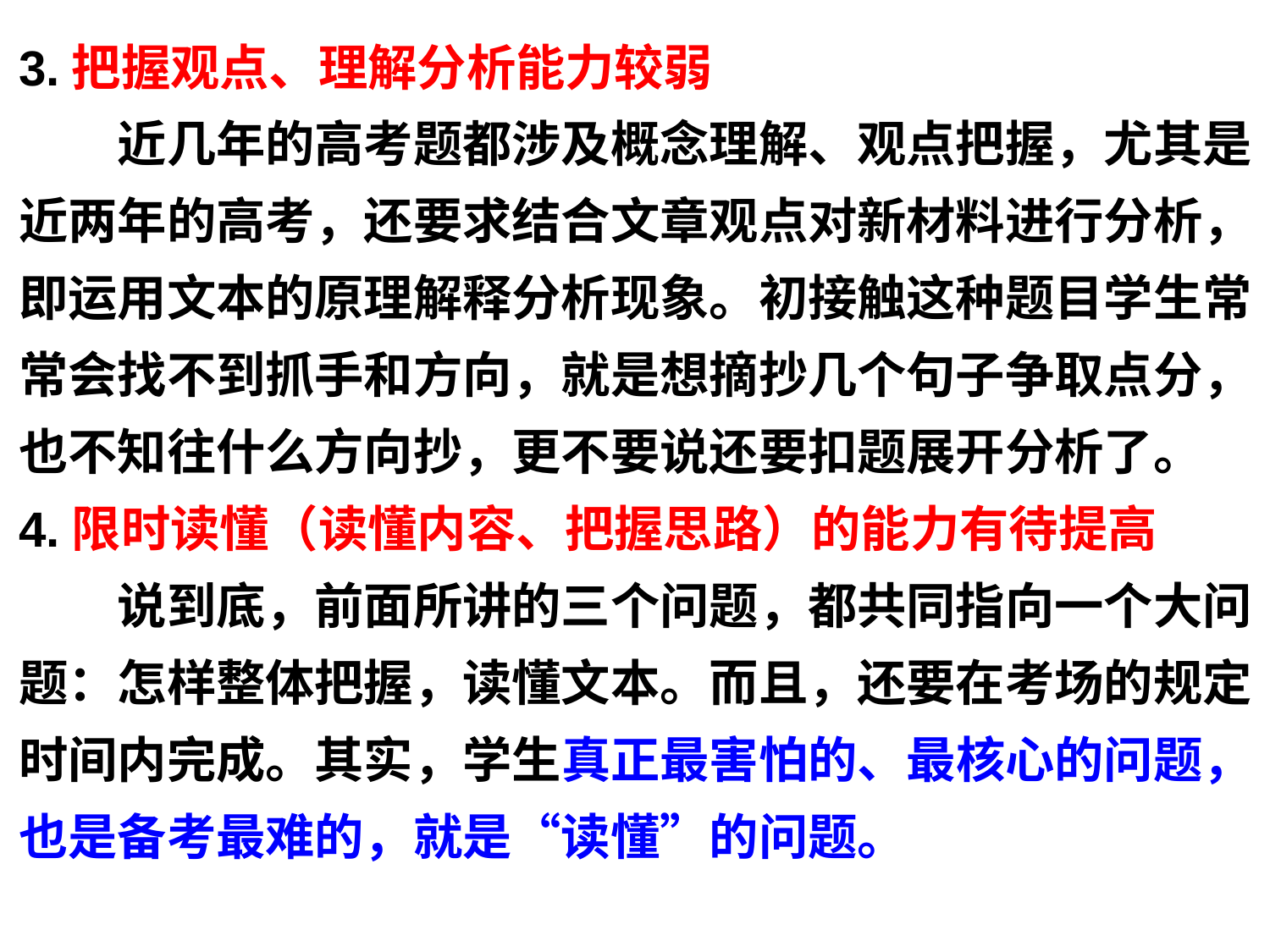

3.把握观点、理解分析能力较弱
　　近几年的高考题都涉及概念理解、观点把握，尤其是近两年的高考，还要求结合文章观点对新材料进行分析，即运用文本的原理解释分析现象。初接触这种题目学生常常会找不到抓手和方向，就是想摘抄几个句子争取点分，也不知往什么方向抄，更不要说还要扣题展开分析了。
4.限时读懂（读懂内容、把握思路）的能力有待提高
　　说到底，前面所讲的三个问题，都共同指向一个大问题：怎样整体把握，读懂文本。而且，还要在考场的规定时间内完成。其实，学生真正最害怕的、最核心的问题，也是备考最难的，就是“读懂”的问题。